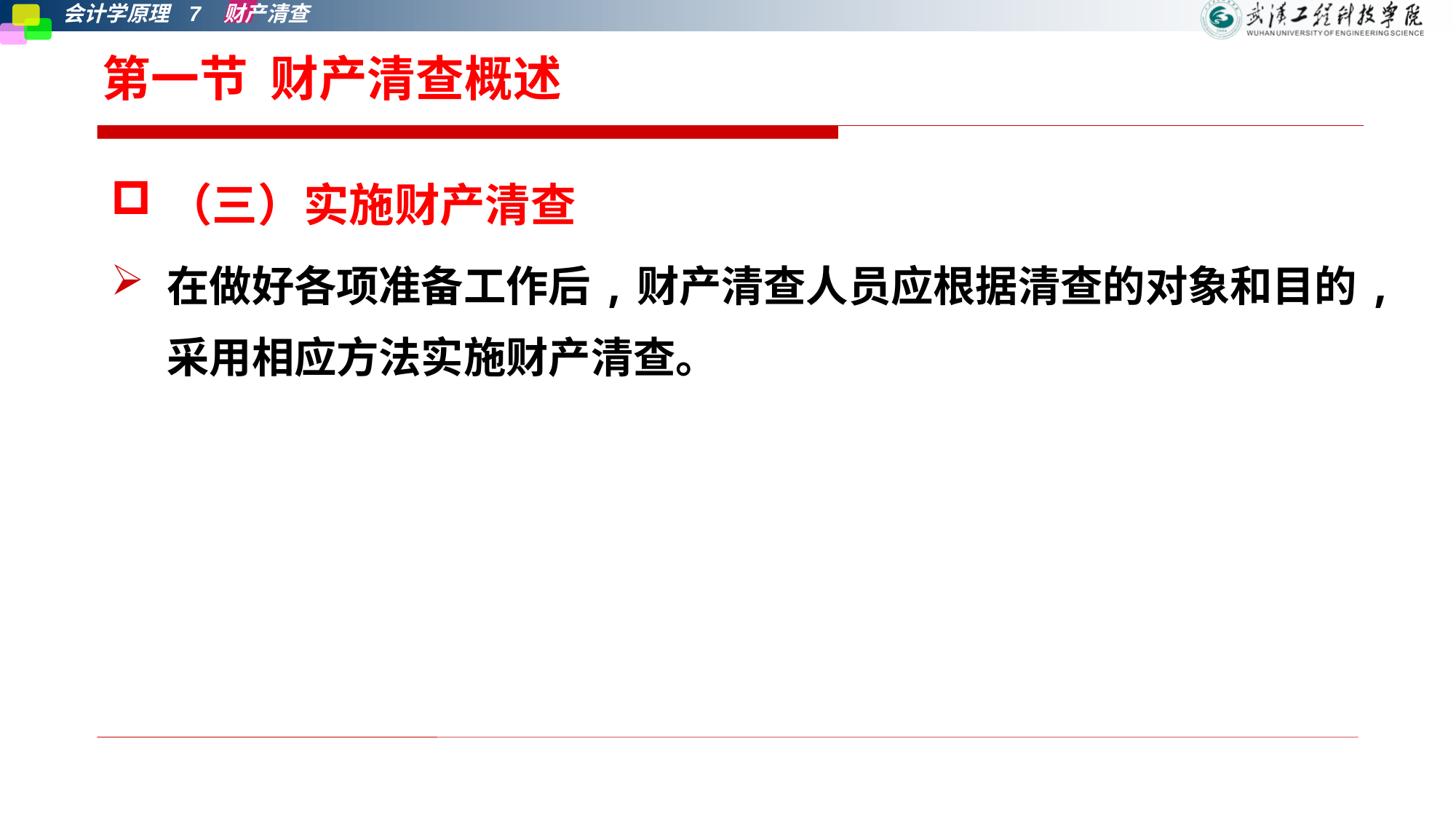

# 第一节  财产清查概述
（三）实施财产清查
在做好各项准备工作后,财产清查人员应根据清查的对象和目的,采用相应方法实施财产清查。